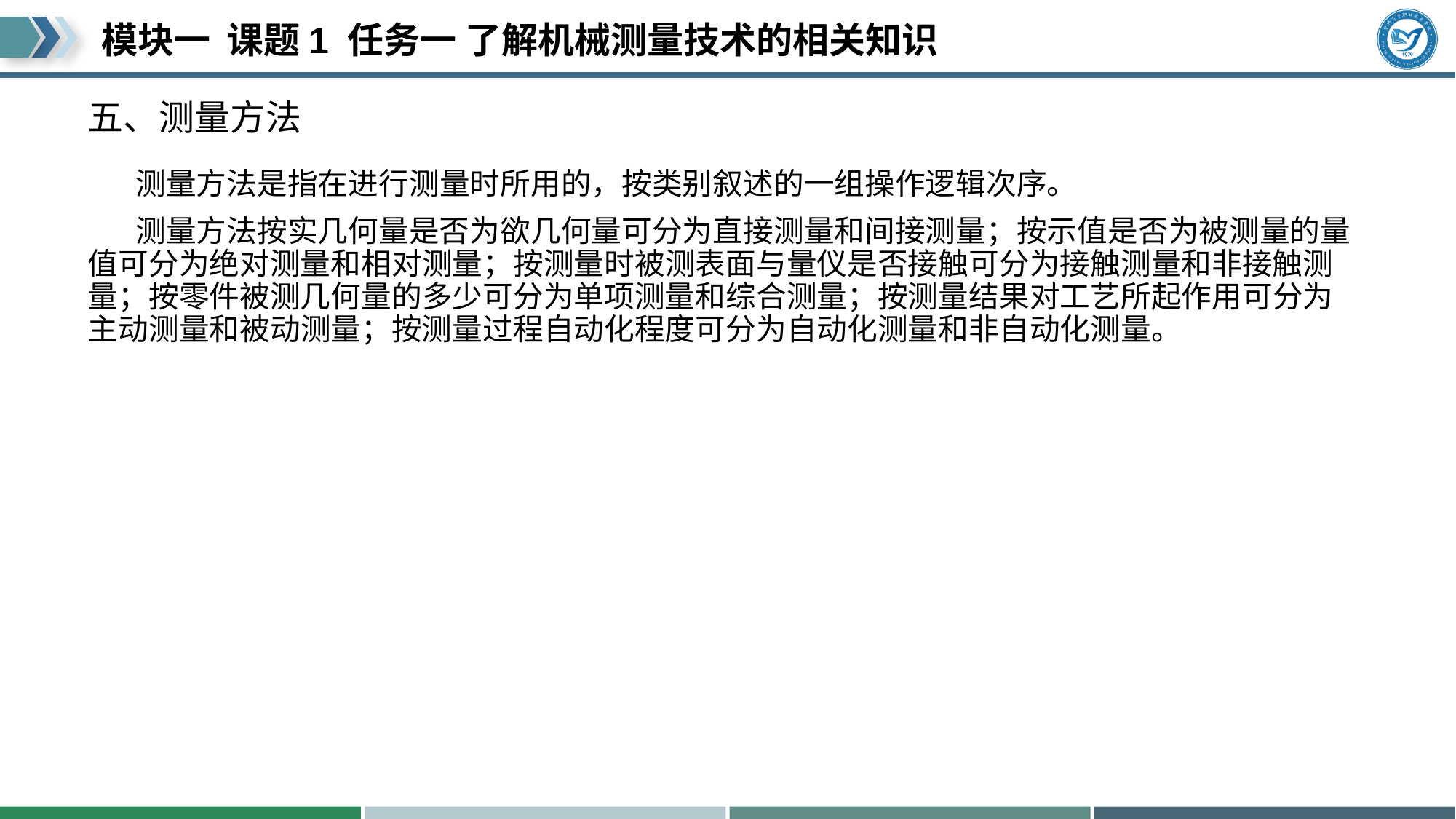

# 五、测量方法
      测量方法是指在进行测量时所用的，按类别叙述的一组操作逻辑次序。
      测量方法按实几何量是否为欲几何量可分为直接测量和间接测量；按示值是否为被测量的量值可分为绝对测量和相对测量；按测量时被测表面与量仪是否接触可分为接触测量和非接触测量；按零件被测几何量的多少可分为单项测量和综合测量；按测量结果对工艺所起作用可分为主动测量和被动测量；按测量过程自动化程度可分为自动化测量和非自动化测量。